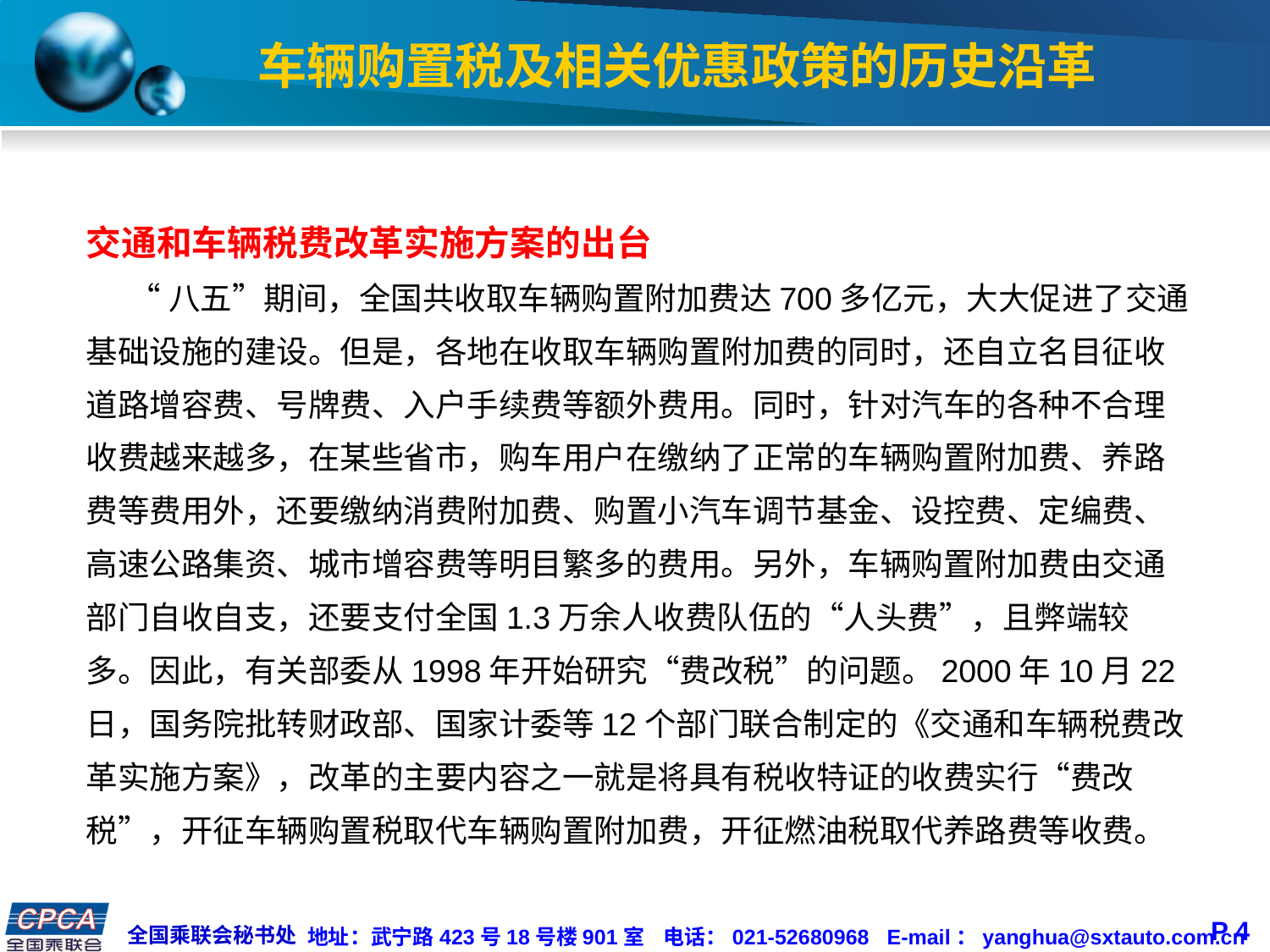

# 车辆购置税及相关优惠政策的历史沿革
交通和车辆税费改革实施方案的出台
      “八五”期间，全国共收取车辆购置附加费达700多亿元，大大促进了交通基础设施的建设。但是，各地在收取车辆购置附加费的同时，还自立名目征收道路增容费、号牌费、入户手续费等额外费用。同时，针对汽车的各种不合理收费越来越多，在某些省市，购车用户在缴纳了正常的车辆购置附加费、养路费等费用外，还要缴纳消费附加费、购置小汽车调节基金、设控费、定编费、高速公路集资、城市增容费等明目繁多的费用。另外，车辆购置附加费由交通部门自收自支，还要支付全国1.3万余人收费队伍的“人头费”，且弊端较多。因此，有关部委从1998年开始研究“费改税”的问题。2000年10月22日，国务院批转财政部、国家计委等12个部门联合制定的《交通和车辆税费改革实施方案》，改革的主要内容之一就是将具有税收特证的收费实行“费改税”，开征车辆购置税取代车辆购置附加费，开征燃油税取代养路费等收费。